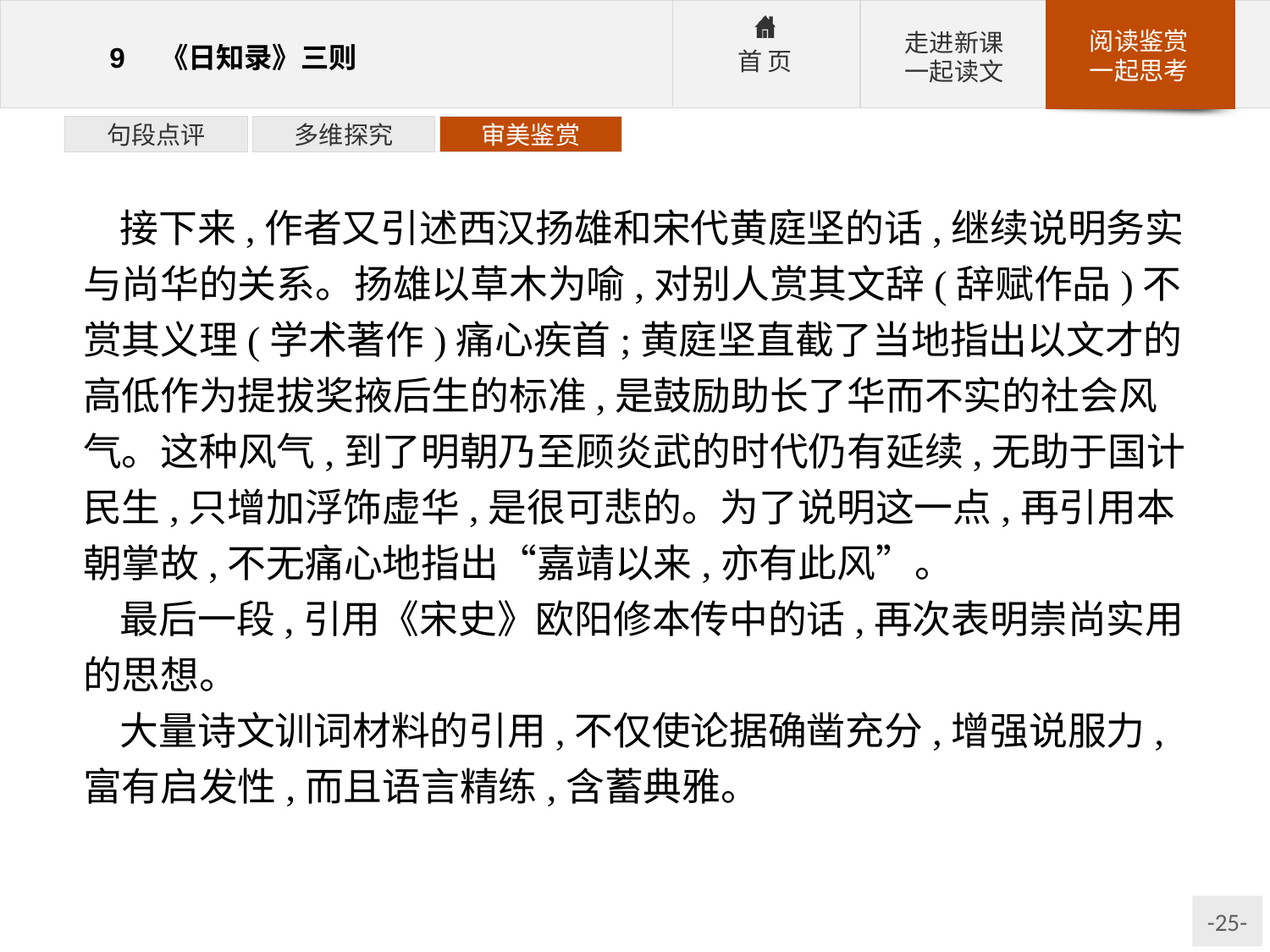

句段点评
多维探究
审美鉴赏
接下来,作者又引述西汉扬雄和宋代黄庭坚的话,继续说明务实与尚华的关系。扬雄以草木为喻,对别人赏其文辞(辞赋作品)不赏其义理(学术著作)痛心疾首;黄庭坚直截了当地指出以文才的高低作为提拔奖掖后生的标准,是鼓励助长了华而不实的社会风气。这种风气,到了明朝乃至顾炎武的时代仍有延续,无助于国计民生,只增加浮饰虚华,是很可悲的。为了说明这一点,再引用本朝掌故,不无痛心地指出“嘉靖以来,亦有此风”。
最后一段,引用《宋史》欧阳修本传中的话,再次表明崇尚实用的思想。
大量诗文训词材料的引用,不仅使论据确凿充分,增强说服力,富有启发性,而且语言精练,含蓄典雅。